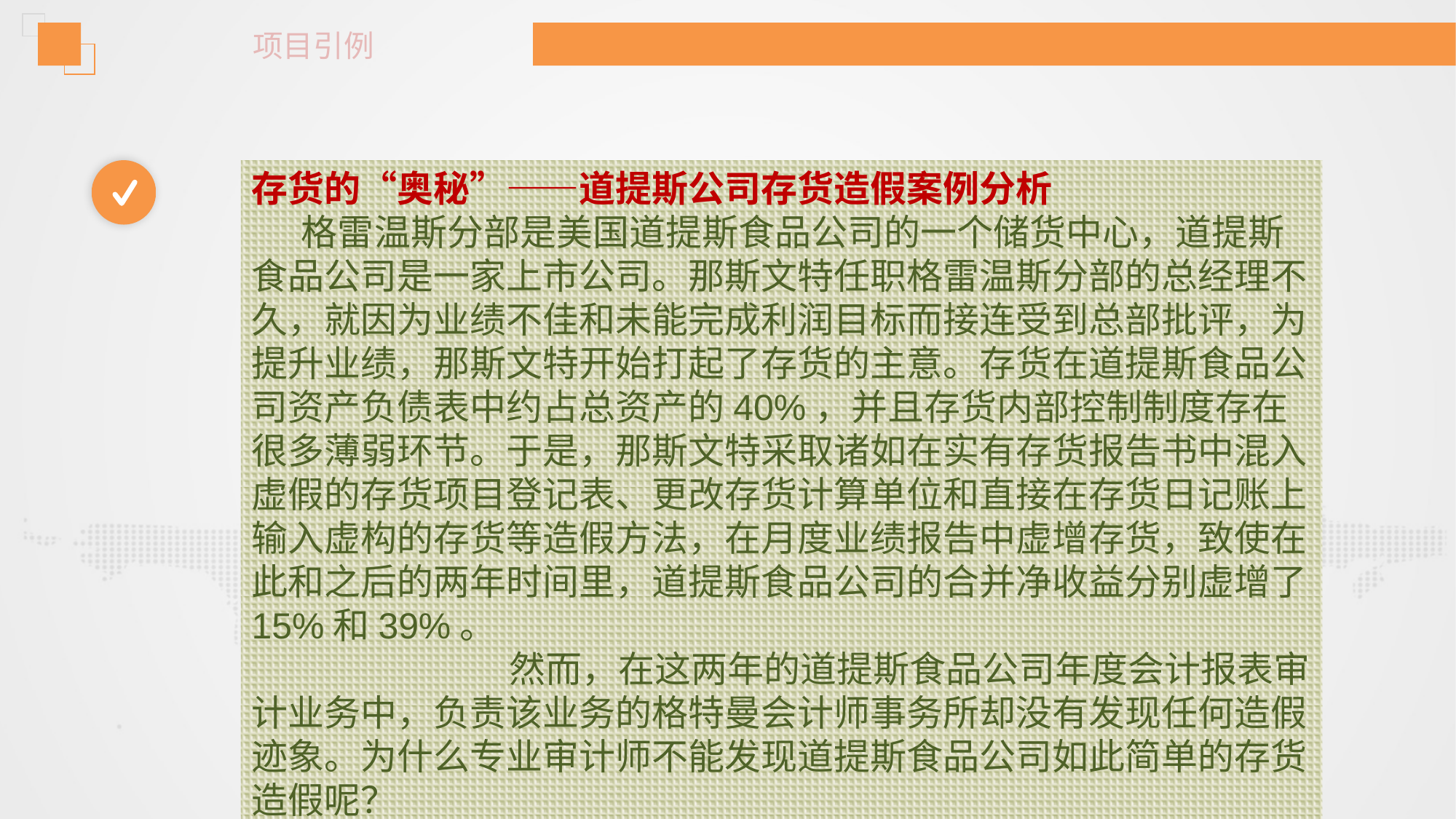

项目引例

存货的“奥秘”——道提斯公司存货造假案例分析     格雷温斯分部是美国道提斯食品公司的一个储货中心，道提斯食品公司是一家上市公司。那斯文特任职格雷温斯分部的总经理不久，就因为业绩不佳和未能完成利润目标而接连受到总部批评，为提升业绩，那斯文特开始打起了存货的主意。存货在道提斯食品公司资产负债表中约占总资产的40%，并且存货内部控制制度存在很多薄弱环节。于是，那斯文特采取诸如在实有存货报告书中混入虚假的存货项目登记表、更改存货计算单位和直接在存货日记账上输入虚构的存货等造假方法，在月度业绩报告中虚增存货，致使在此和之后的两年时间里，道提斯食品公司的合并净收益分别虚增了15%和39%。        然而，在这两年的道提斯食品公司年度会计报表审计业务中，负责该业务的格特曼会计师事务所却没有发现任何造假迹象。为什么专业审计师不能发现道提斯食品公司如此简单的存货造假呢？